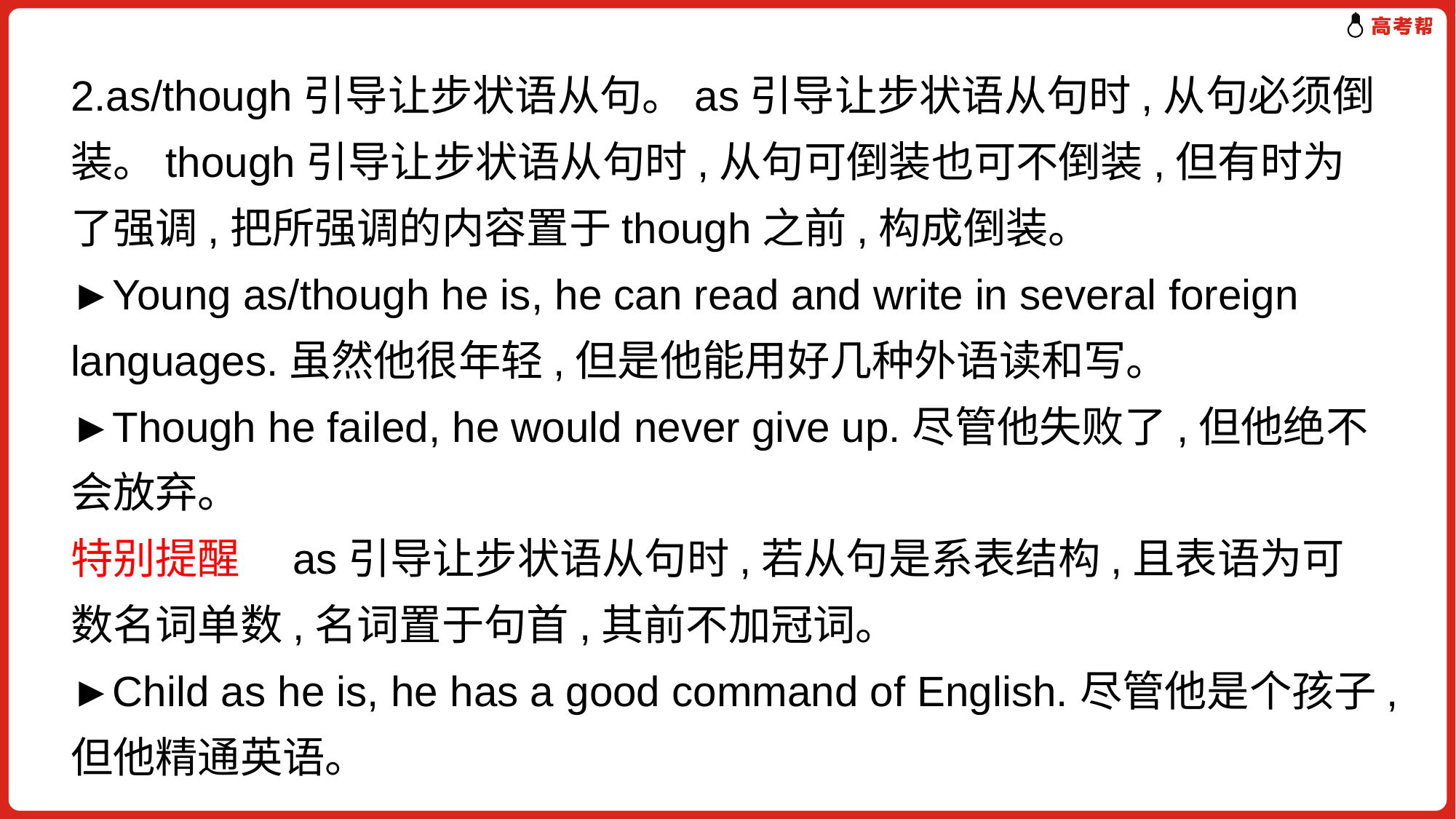

2.as/though引导让步状语从句。as引导让步状语从句时,从句必须倒装。though引导让步状语从句时,从句可倒装也可不倒装,但有时为了强调,把所强调的内容置于though之前,构成倒装。
►Young as/though he is, he can read and write in several foreign languages.虽然他很年轻,但是他能用好几种外语读和写。
►Though he failed, he would never give up.尽管他失败了,但他绝不会放弃。
特别提醒　as引导让步状语从句时,若从句是系表结构,且表语为可数名词单数,名词置于句首,其前不加冠词。
►Child as he is, he has a good command of English.尽管他是个孩子,但他精通英语。